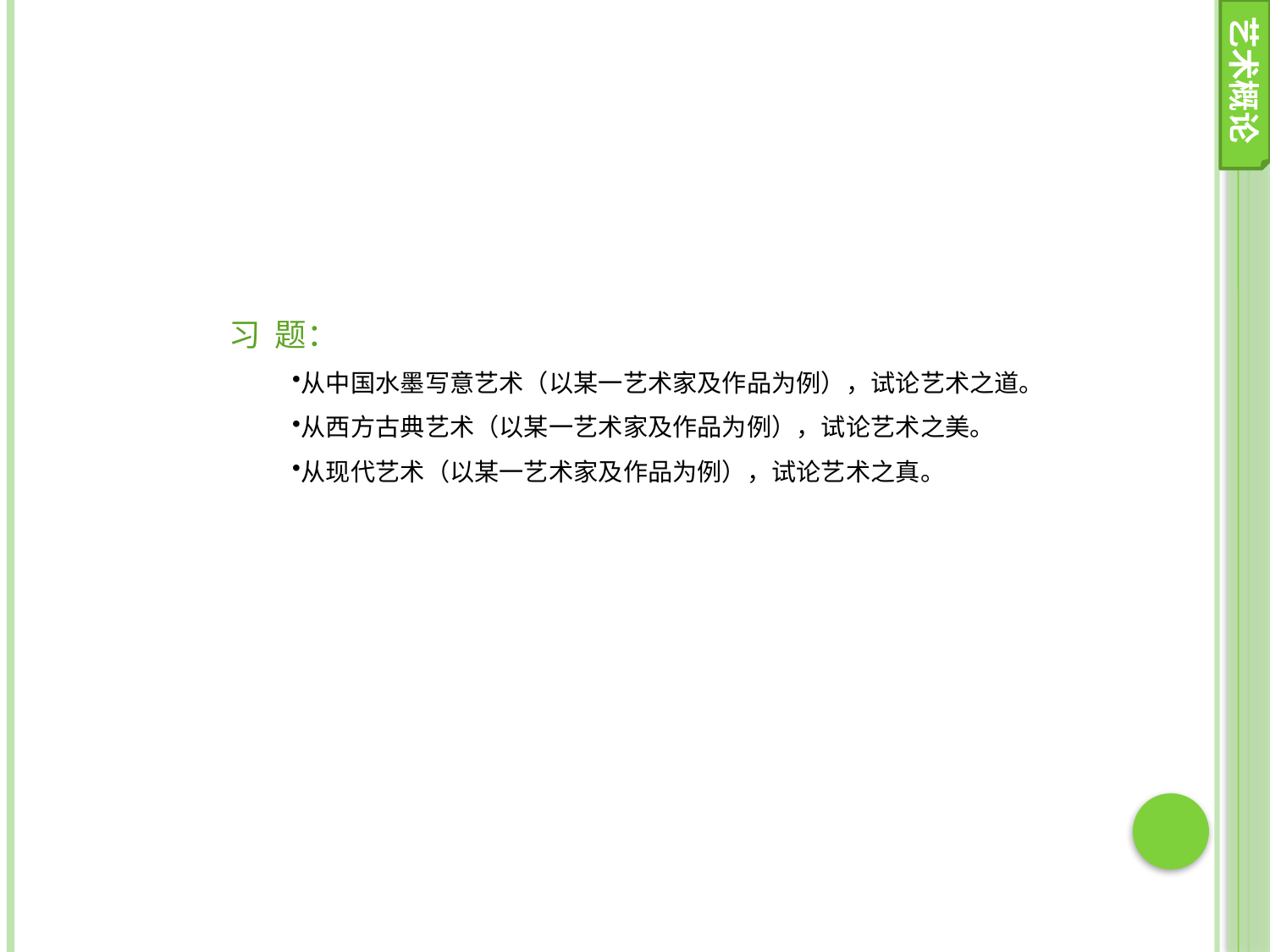

艺术概论
习  题：
从中国水墨写意艺术（以某一艺术家及作品为例），试论艺术之道。
从西方古典艺术（以某一艺术家及作品为例），试论艺术之美。
从现代艺术（以某一艺术家及作品为例），试论艺术之真。